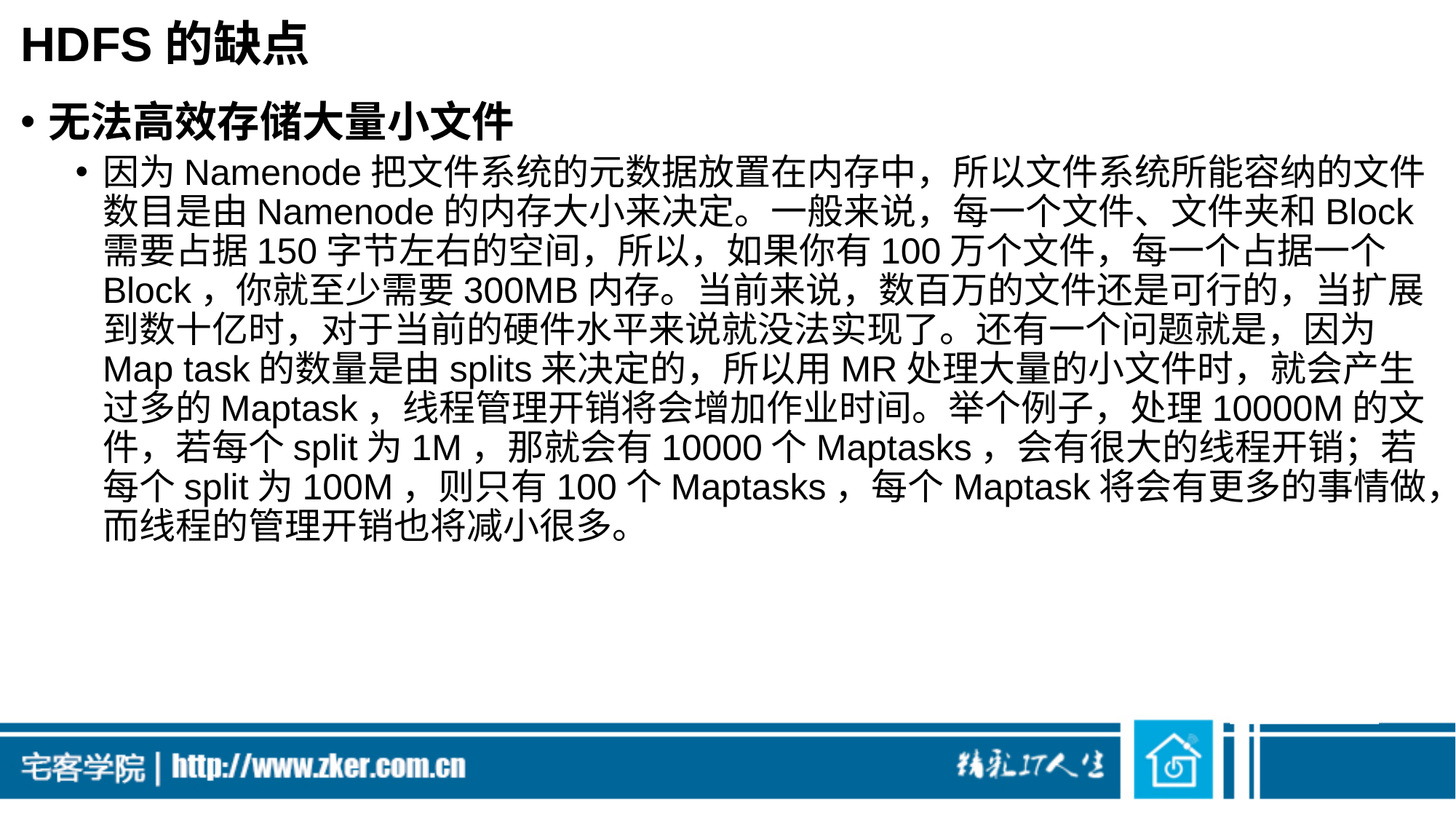

# HDFS的缺点
无法高效存储大量小文件
因为Namenode把文件系统的元数据放置在内存中，所以文件系统所能容纳的文件数目是由Namenode的内存大小来决定。一般来说，每一个文件、文件夹和Block需要占据150字节左右的空间，所以，如果你有100万个文件，每一个占据一个Block，你就至少需要300MB内存。当前来说，数百万的文件还是可行的，当扩展到数十亿时，对于当前的硬件水平来说就没法实现了。还有一个问题就是，因为Map task的数量是由splits来决定的，所以用MR处理大量的小文件时，就会产生过多的Maptask，线程管理开销将会增加作业时间。举个例子，处理10000M的文件，若每个split为1M，那就会有10000个Maptasks，会有很大的线程开销；若每个split为100M，则只有100个Maptasks，每个Maptask将会有更多的事情做，而线程的管理开销也将减小很多。